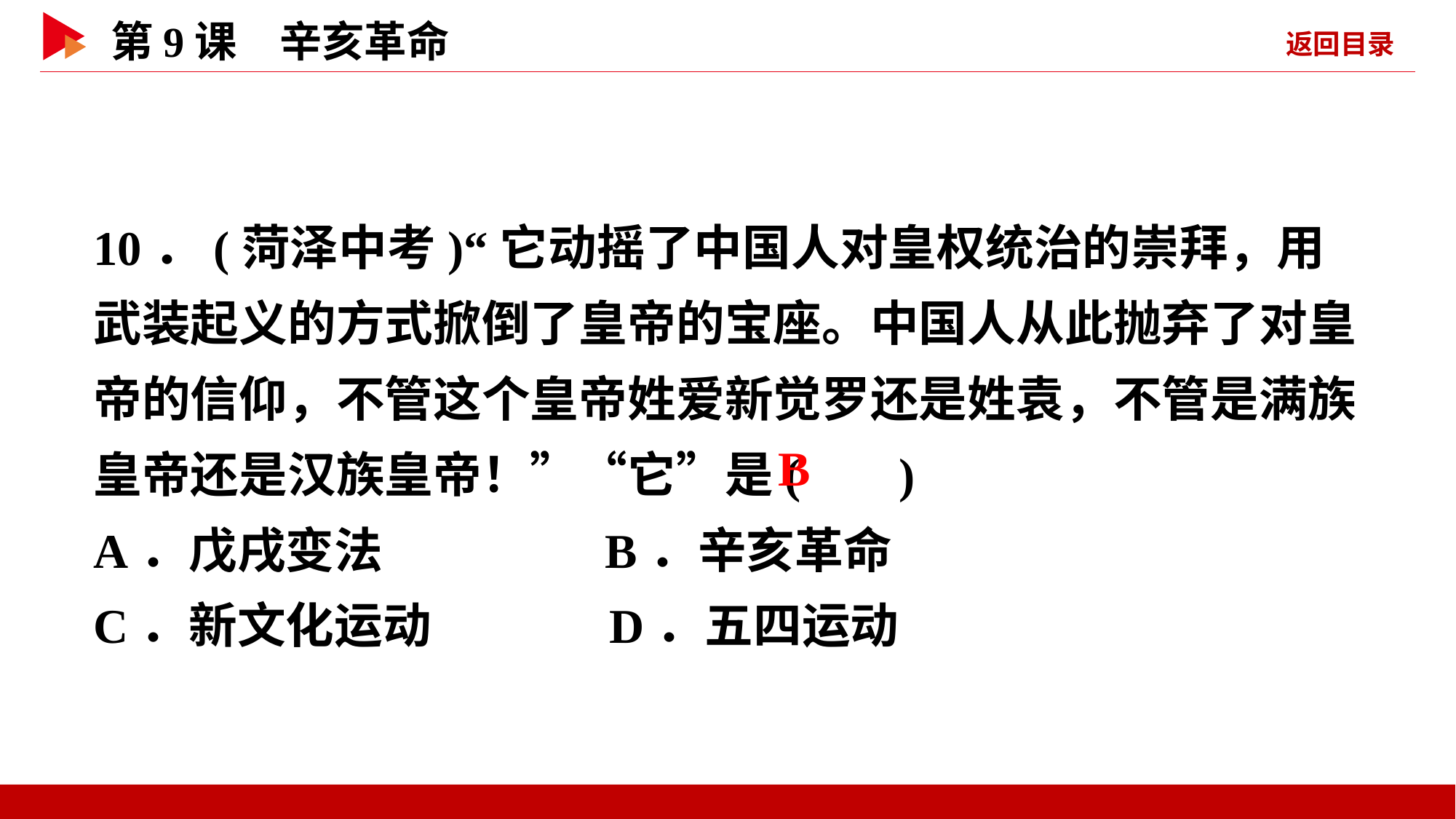

10．(菏泽中考)“它动摇了中国人对皇权统治的崇拜，用武装起义的方式掀倒了皇帝的宝座。中国人从此抛弃了对皇帝的信仰，不管这个皇帝姓爱新觉罗还是姓袁，不管是满族皇帝还是汉族皇帝！”“它”是(        )
A．戊戌变法                   B．辛亥革命
C．新文化运动               D．五四运动
   B